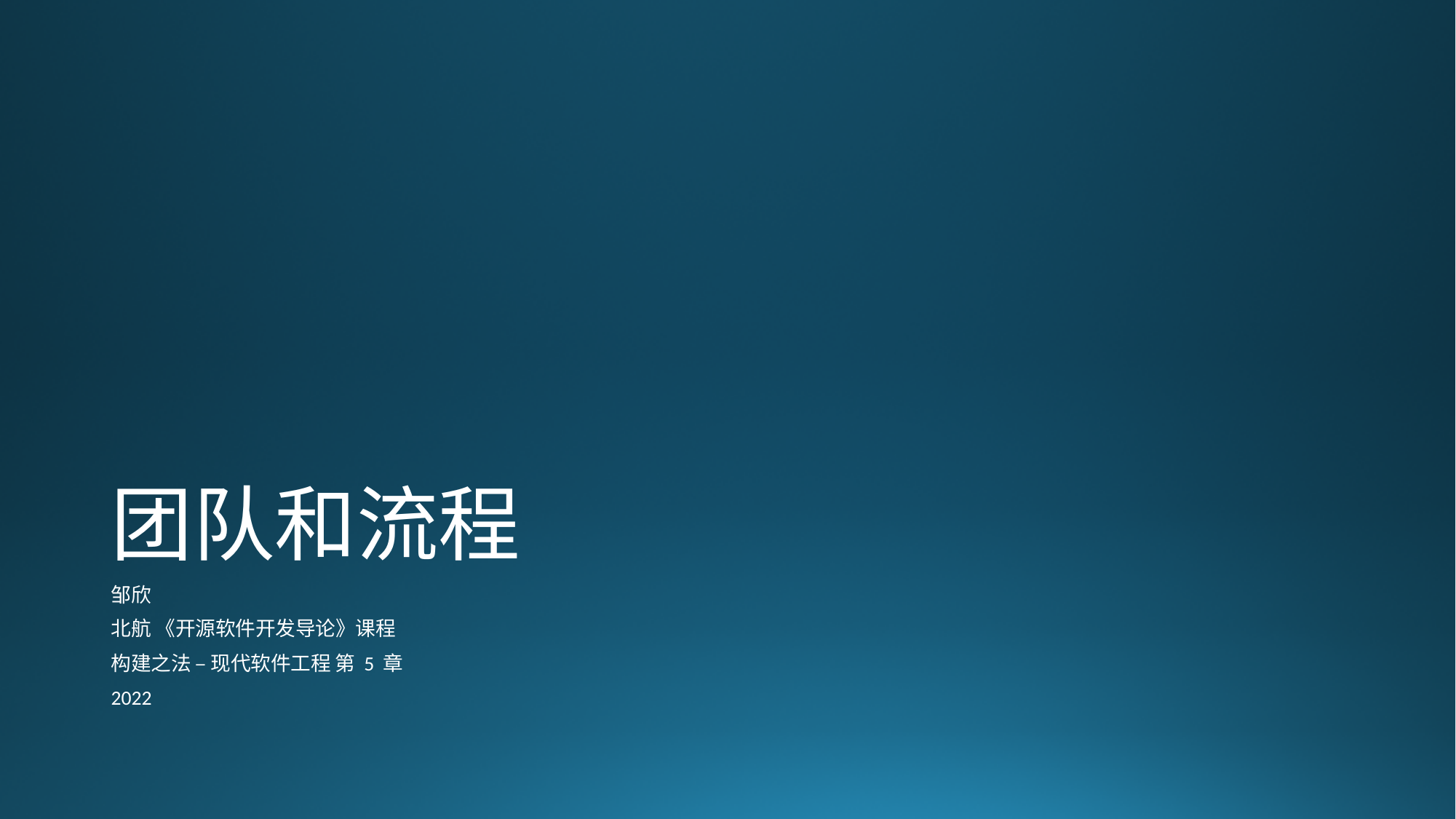

# 团队和流程
邹欣
北航 《开源软件开发导论》课程
构建之法 – 现代软件工程 第 5 章
2022